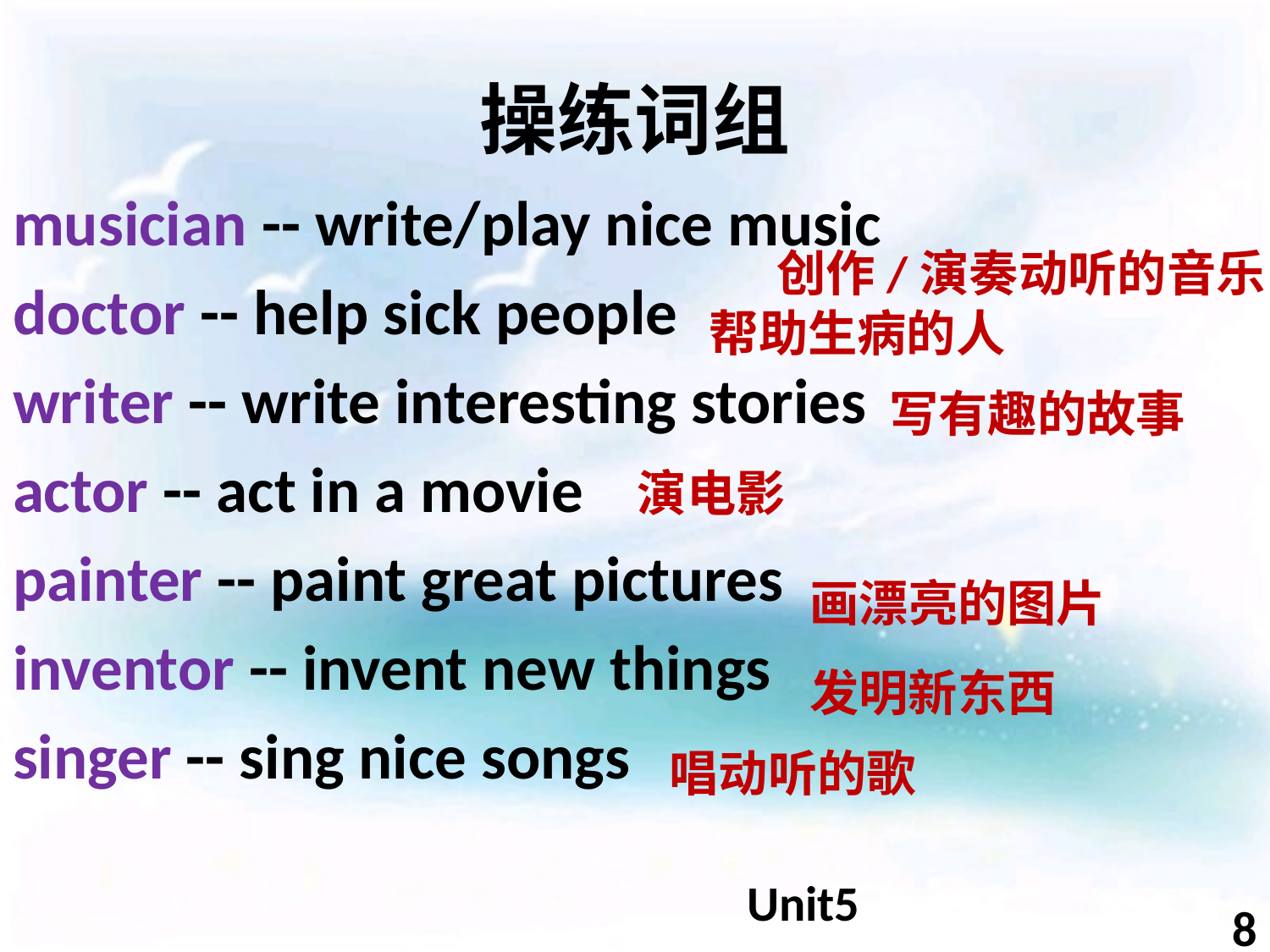

# 操练词组
musician -- write/play nice music
doctor -- help sick people
writer -- write interesting stories
actor -- act in a movie
painter -- paint great pictures
inventor -- invent new things
singer -- sing nice songs

创作/演奏动听的音乐
帮助生病的人
写有趣的故事
演电影
画漂亮的图片
发明新东西
唱动听的歌
Unit5
8